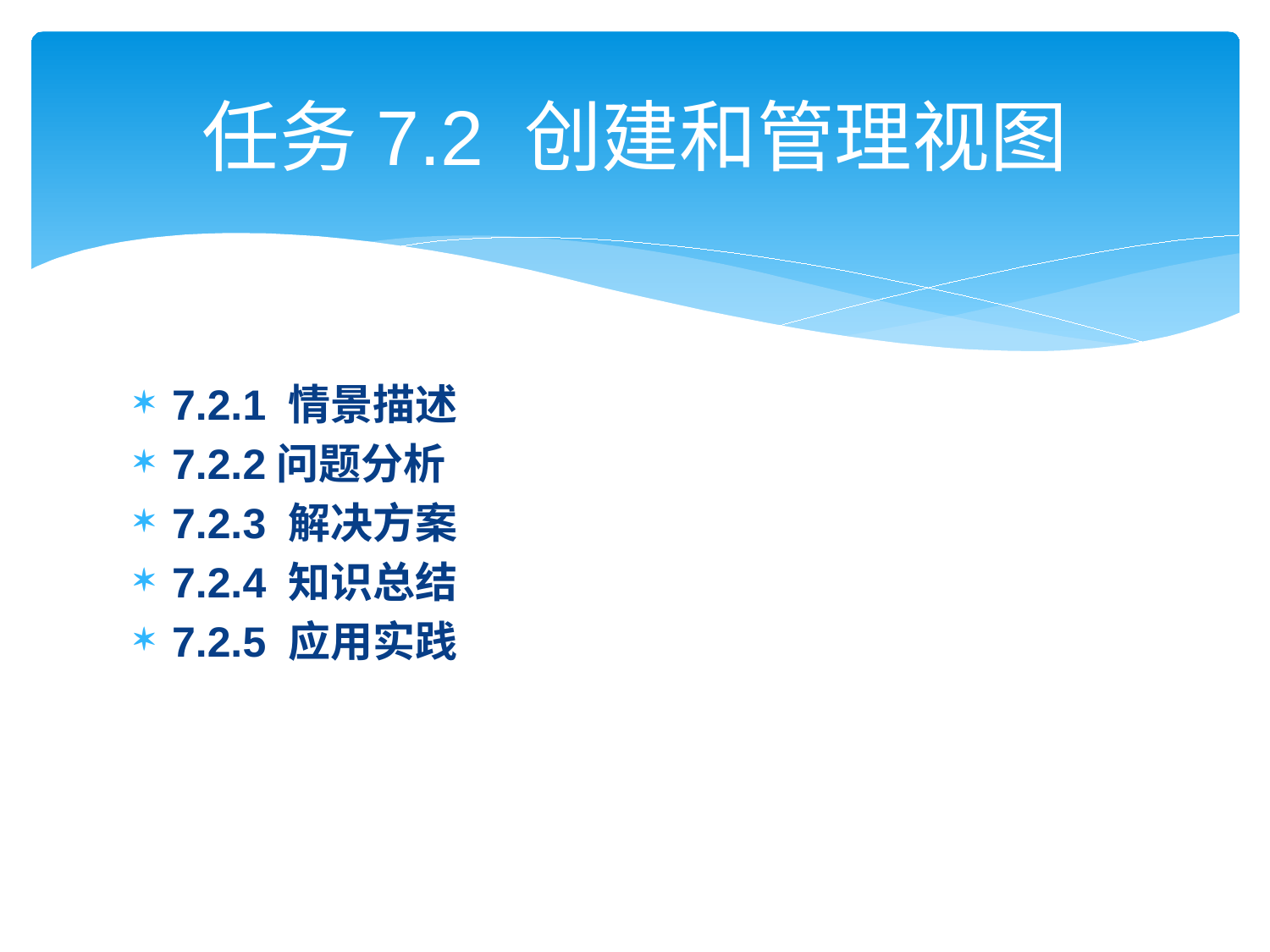

# 任务7.2 创建和管理视图
7.2.1 情景描述
7.2.2问题分析
7.2.3 解决方案
7.2.4 知识总结
7.2.5 应用实践